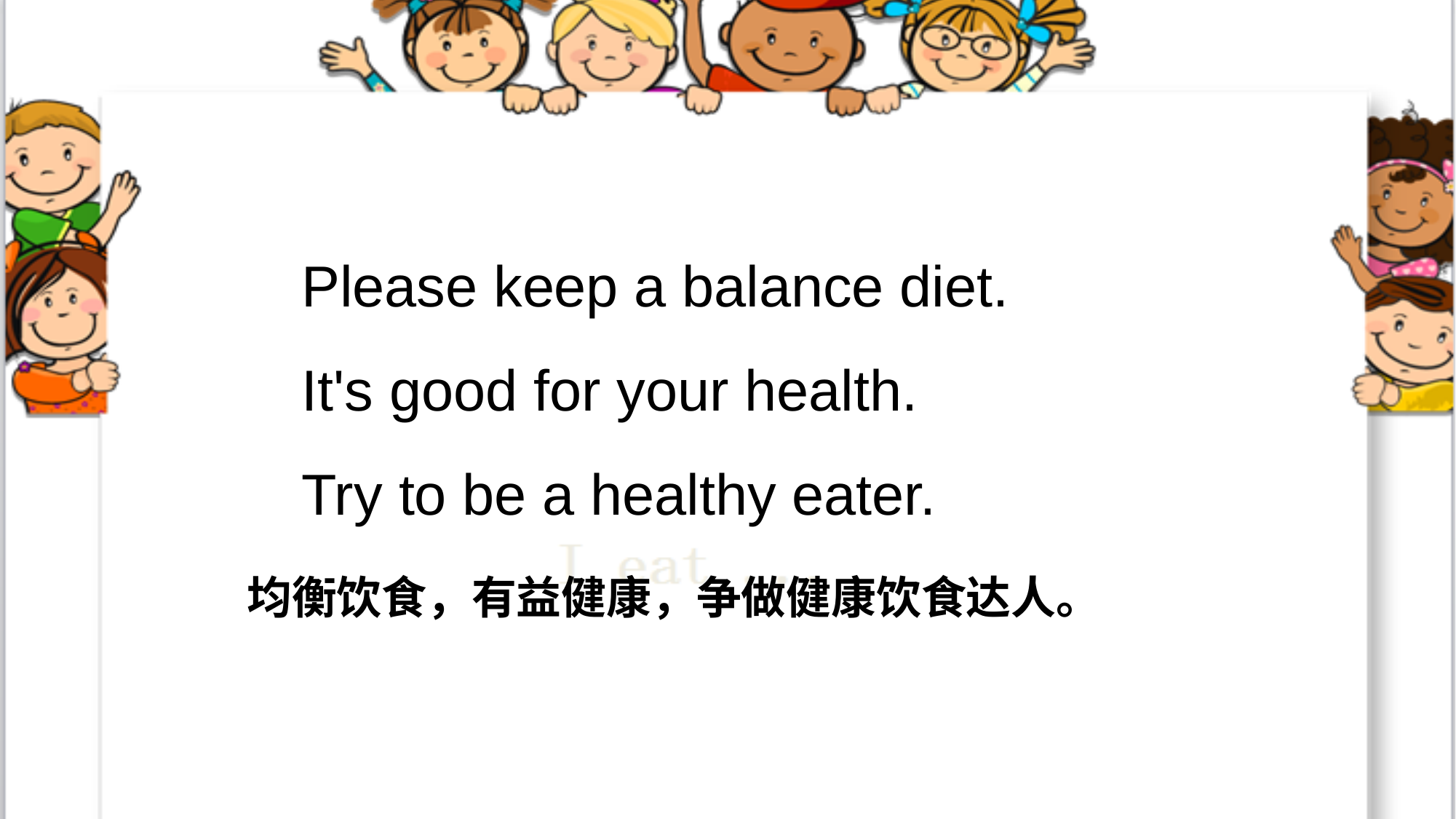

Please keep a balance diet.
It's good for your health.
Try to be a healthy eater.
均衡饮食，有益健康，争做健康饮食达人。